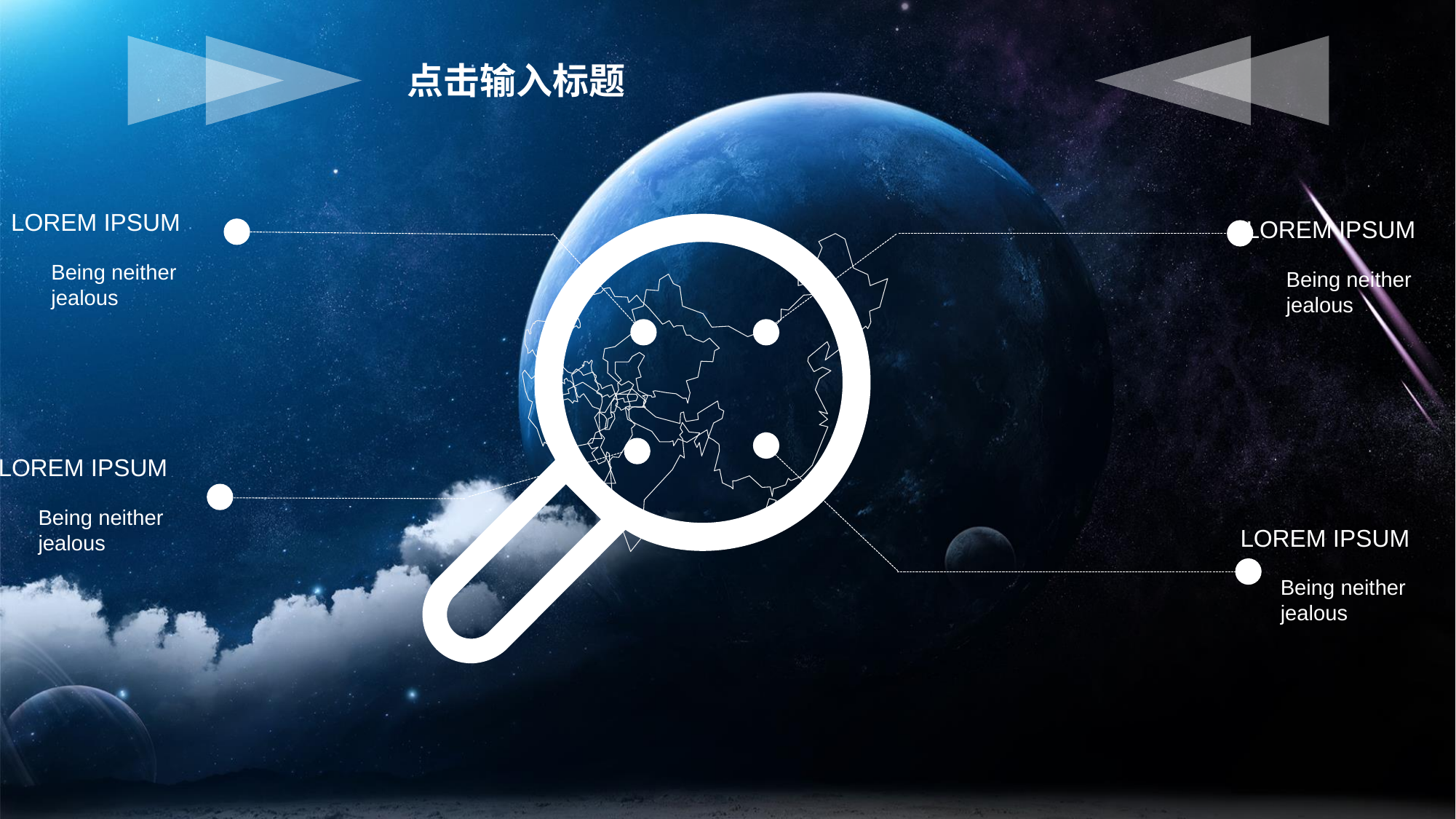

点击输入标题
LOREM IPSUM
Being neither jealous
LOREM IPSUM
Being neither jealous

LOREM IPSUM
Being neither jealous

LOREM IPSUM
Being neither jealous